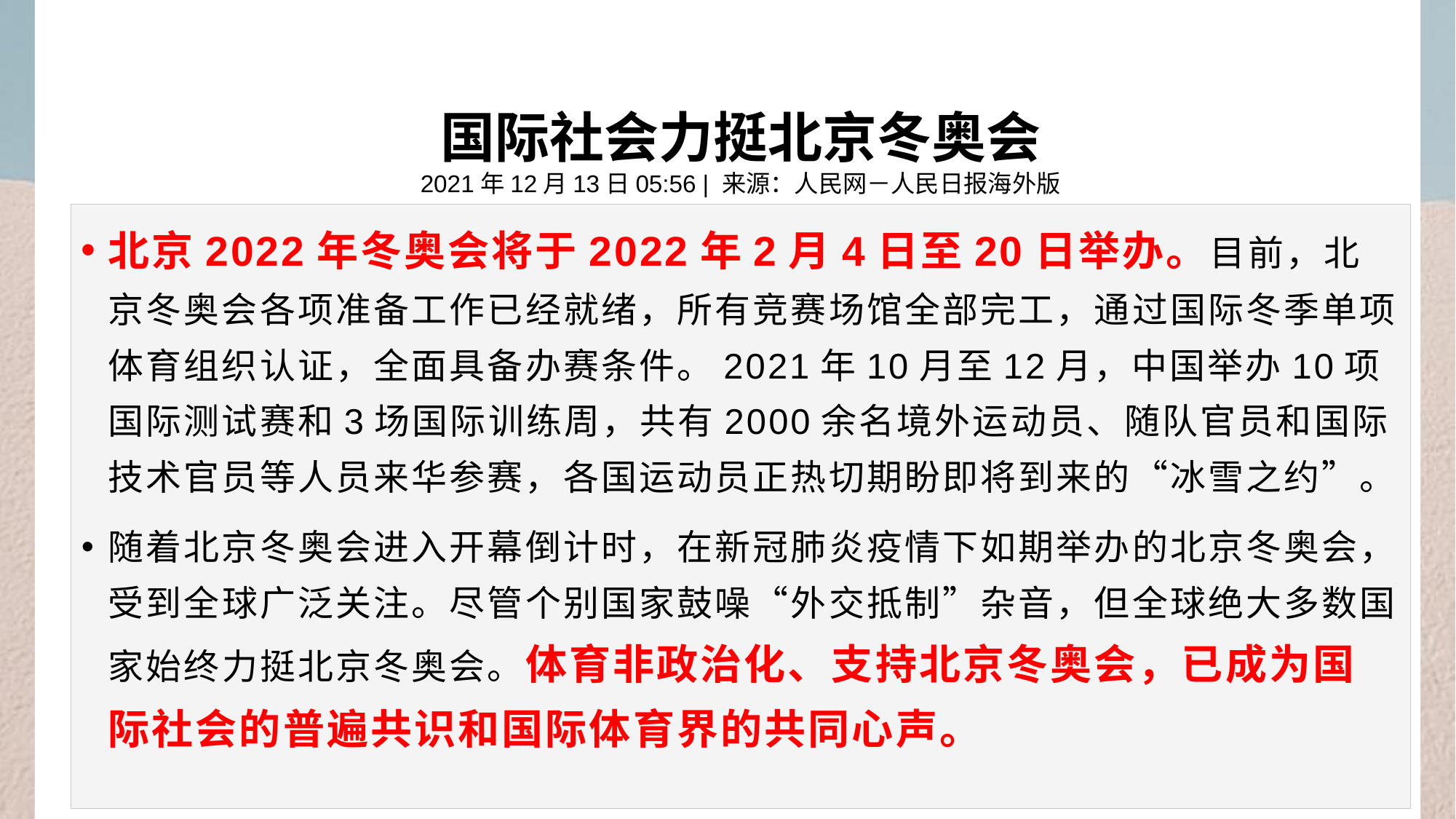

国际社会力挺北京冬奥会
2021年12月13日05:56 | 来源：人民网－人民日报海外版
北京2022年冬奥会将于2022年2月4日至20日举办。目前，北京冬奥会各项准备工作已经就绪，所有竞赛场馆全部完工，通过国际冬季单项体育组织认证，全面具备办赛条件。2021年10月至12月，中国举办10项国际测试赛和3场国际训练周，共有2000余名境外运动员、随队官员和国际技术官员等人员来华参赛，各国运动员正热切期盼即将到来的“冰雪之约”。
随着北京冬奥会进入开幕倒计时，在新冠肺炎疫情下如期举办的北京冬奥会，受到全球广泛关注。尽管个别国家鼓噪“外交抵制”杂音，但全球绝大多数国家始终力挺北京冬奥会。体育非政治化、支持北京冬奥会，已成为国际社会的普遍共识和国际体育界的共同心声。